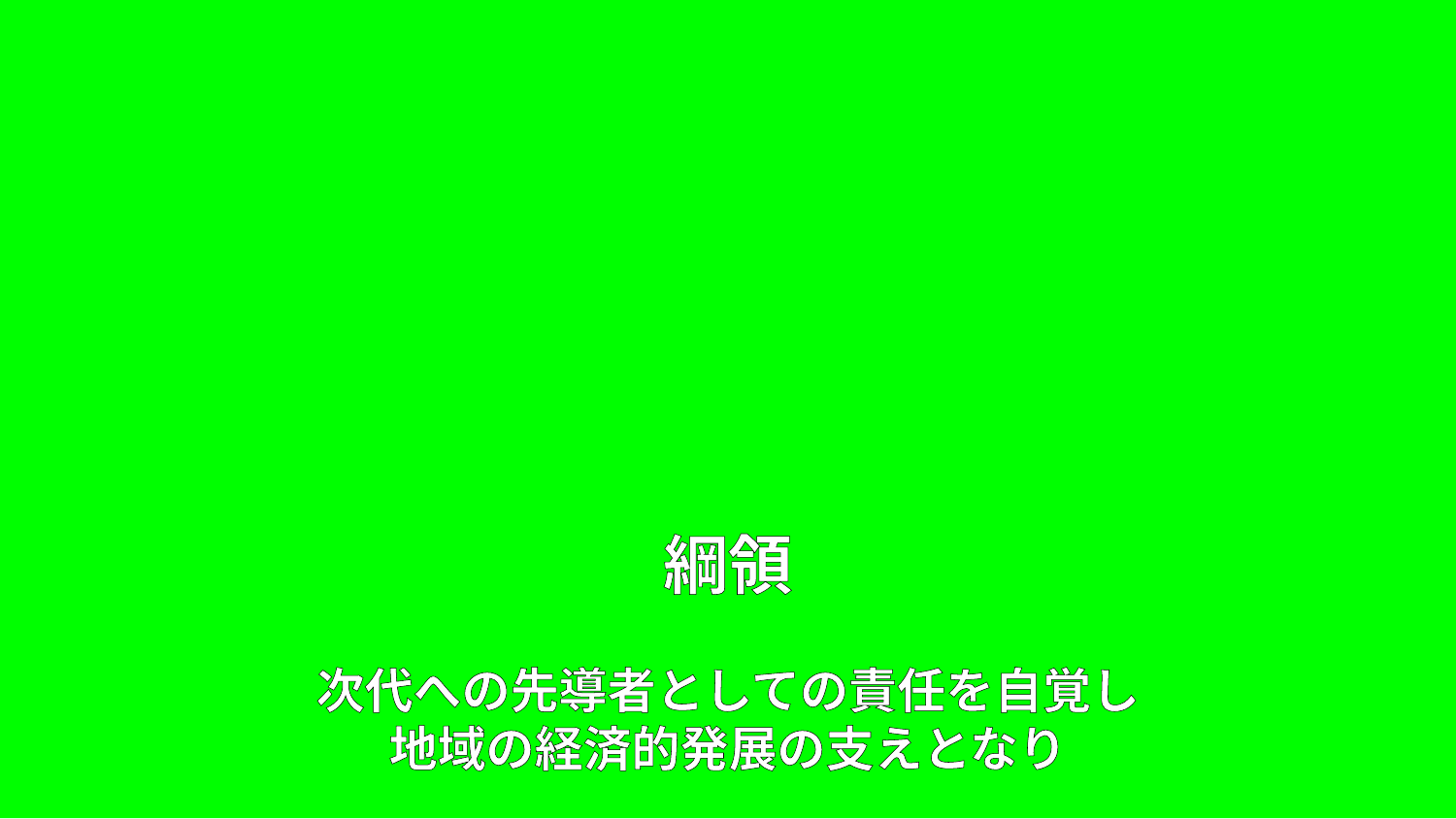

綱領

次代への先導者としての責任を自覚し
地域の経済的発展の支えとなり